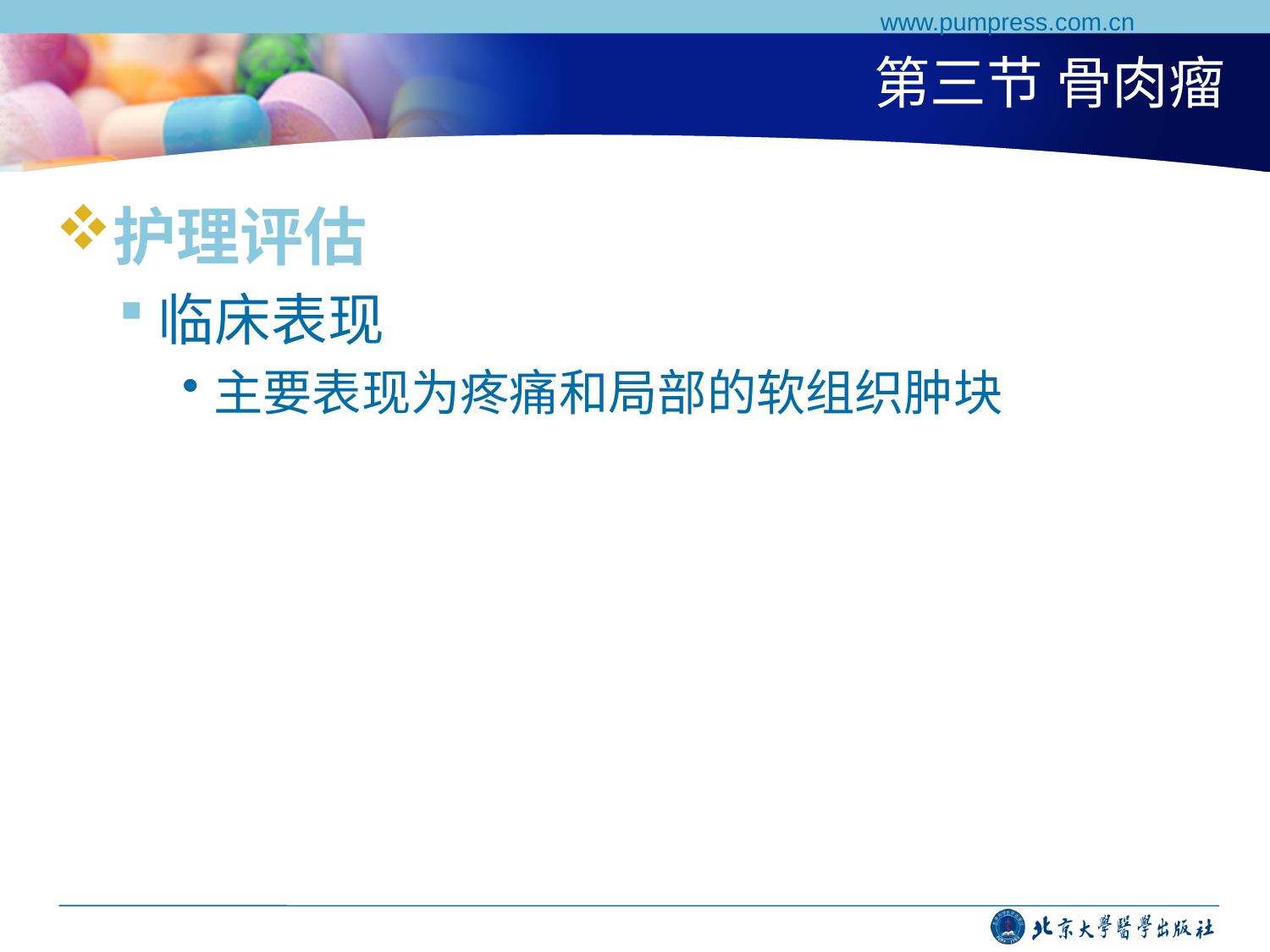

www.pumpress.com.cn
# 第三节 骨肉瘤
护理评估
临床表现
主要表现为疼痛和局部的软组织肿块